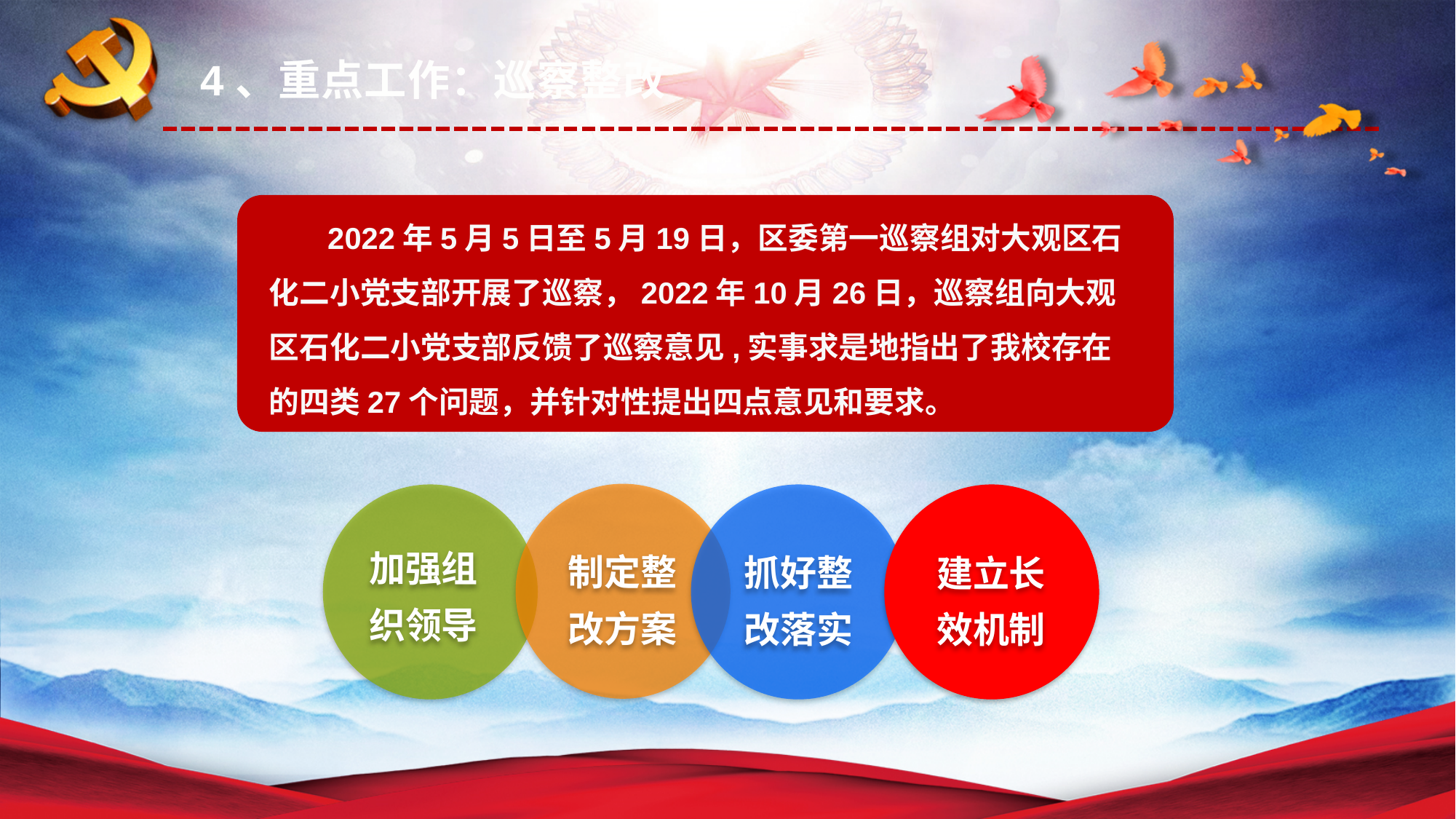

4、重点工作：巡察整改

       2022年5月5日至5月19日，区委第一巡察组对大观区石化二小党支部开展了巡察，2022年10月26日，巡察组向大观区石化二小党支部反馈了巡察意见,实事求是地指出了我校存在的四类27个问题，并针对性提出四点意见和要求。

制定整改方案

加强组织领导

抓好整改落实

建立长效机制